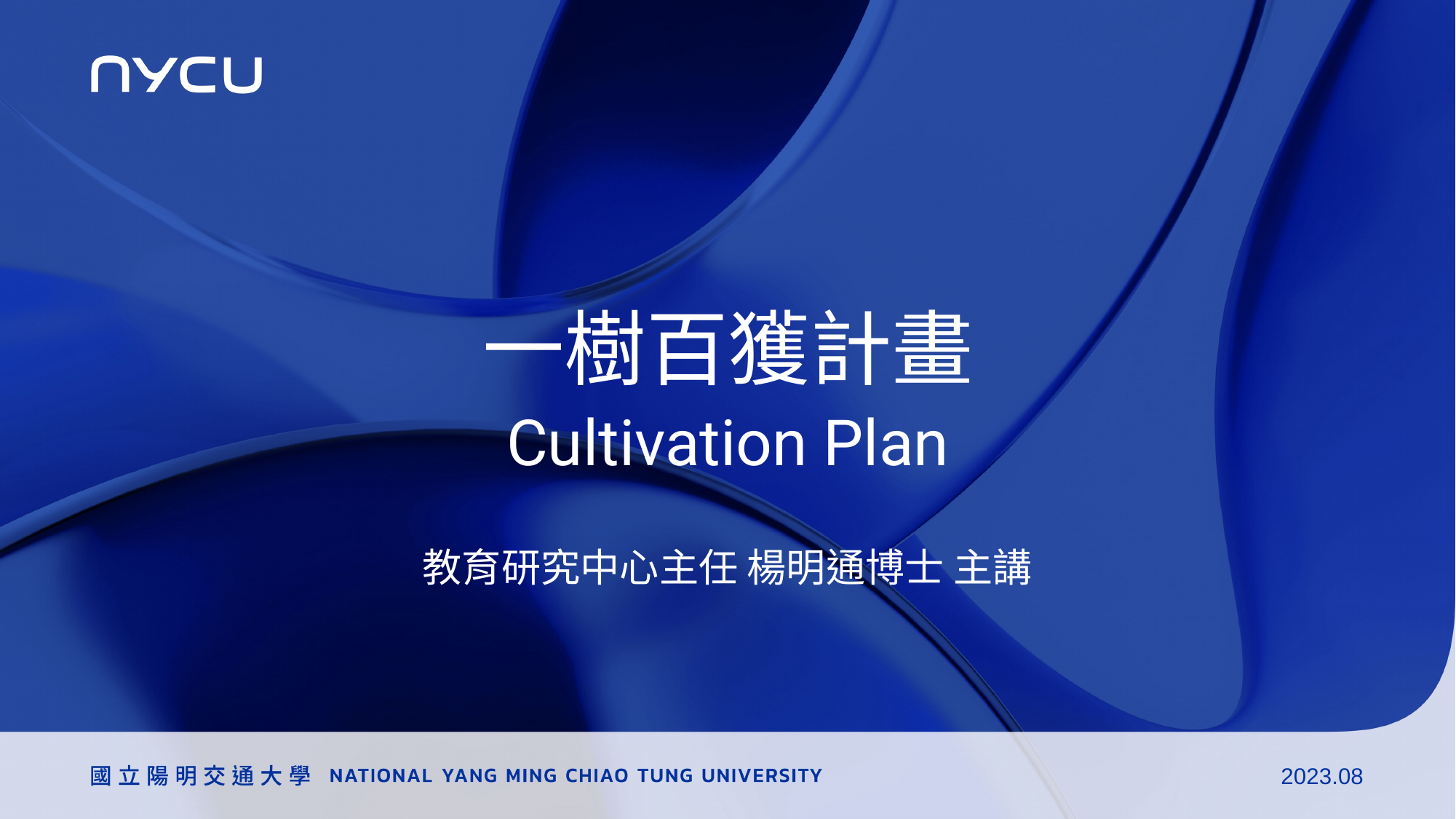

# 一樹百獲計畫
Cultivation Plan
教育研究中心主任 楊明通博士 主講
2023.08